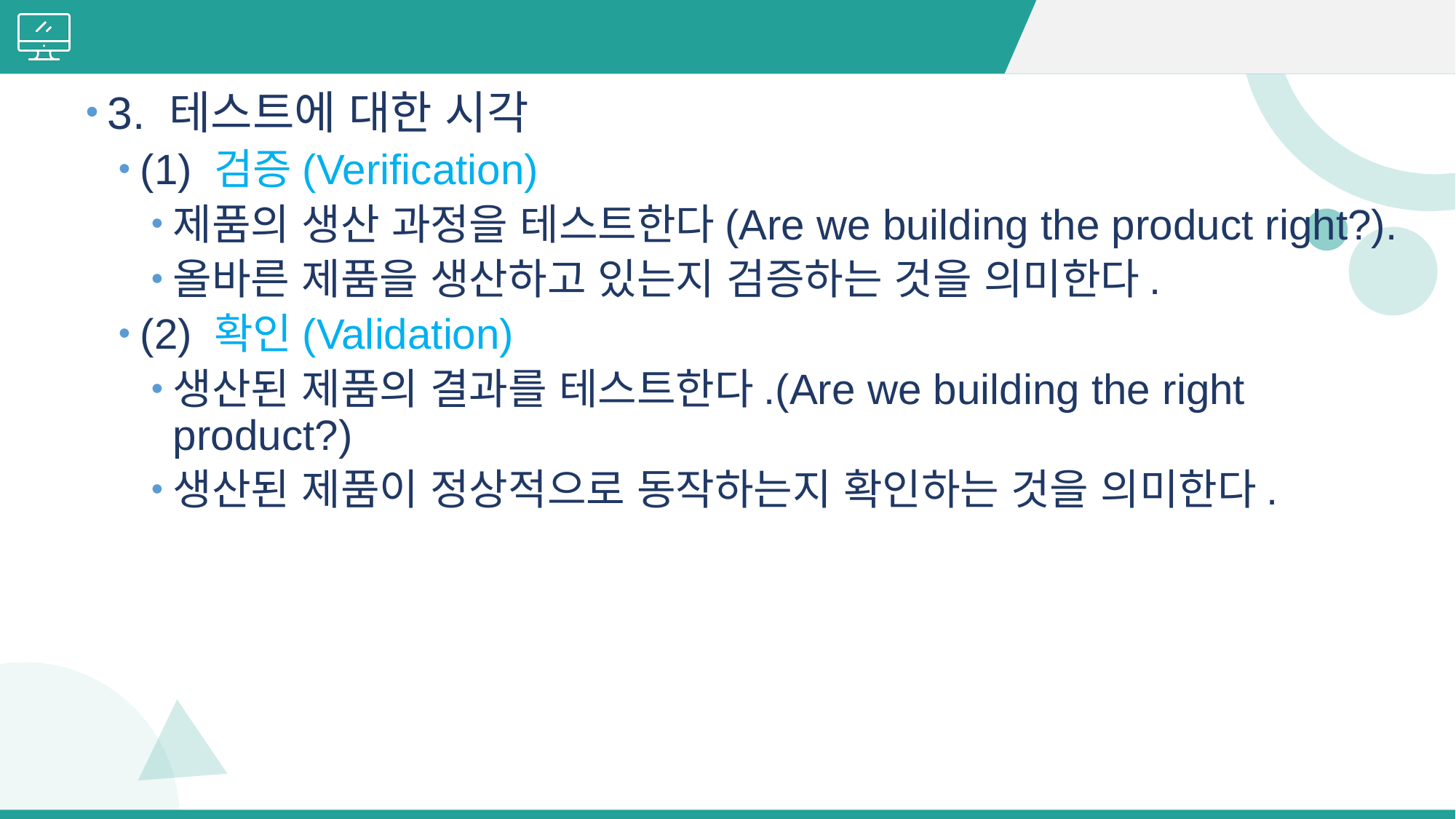

#
3. 테스트에 대한 시각
(1) 검증(Verification)
제품의 생산 과정을 테스트한다(Are we building the product right?).
올바른 제품을 생산하고 있는지 검증하는 것을 의미한다.
(2) 확인(Validation)
생산된 제품의 결과를 테스트한다.(Are we building the right product?)
생산된 제품이 정상적으로 동작하는지 확인하는 것을 의미한다.